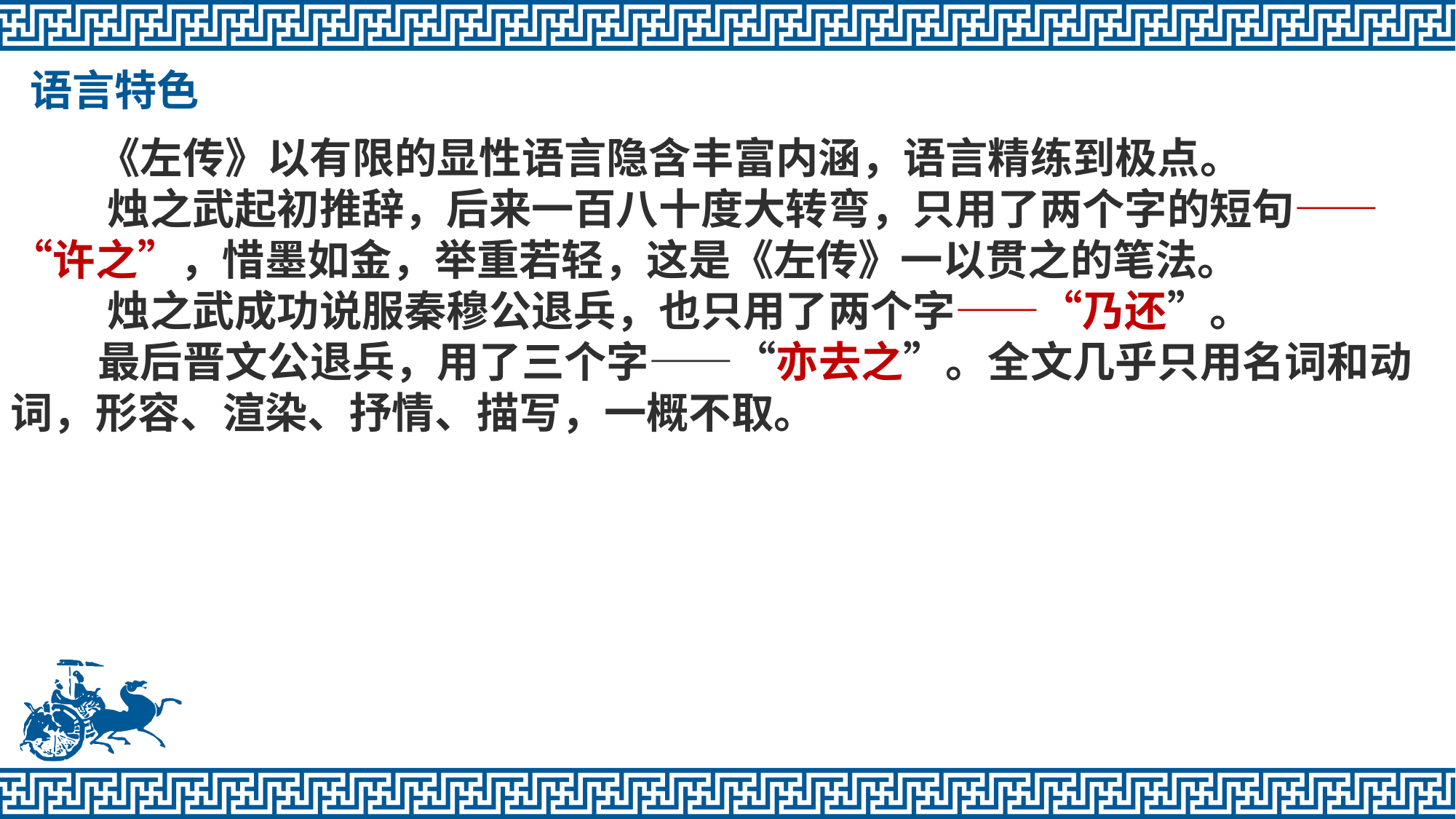

语言特色
        《左传》以有限的显性语言隐含丰富内涵，语言精练到极点。
         烛之武起初推辞，后来一百八十度大转弯，只用了两个字的短句——“许之”，惜墨如金，举重若轻，这是《左传》一以贯之的笔法。
         烛之武成功说服秦穆公退兵，也只用了两个字——“乃还”。
        最后晋文公退兵，用了三个字——“亦去之”。全文几乎只用名词和动词，形容、渲染、抒情、描写，一概不取。